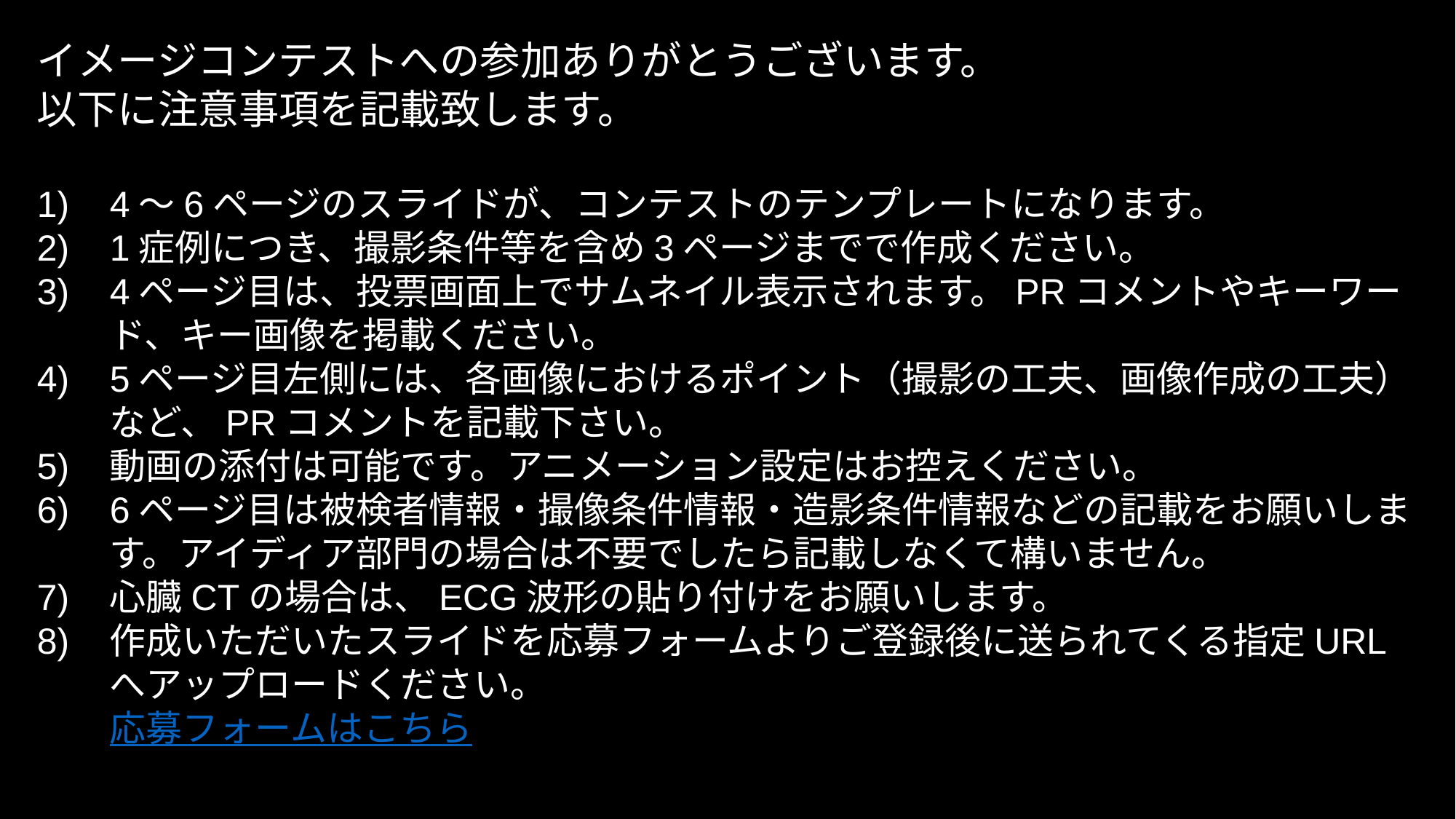

イメージコンテストへの参加ありがとうございます。
以下に注意事項を記載致します。

4～6ページのスライドが、コンテストのテンプレートになります。
1症例につき、撮影条件等を含め3ページまでで作成ください。
4ページ目は、投票画面上でサムネイル表示されます。PRコメントやキーワード、キー画像を掲載ください。
5ページ目左側には、各画像におけるポイント（撮影の工夫、画像作成の工夫）など、PRコメントを記載下さい。
動画の添付は可能です。アニメーション設定はお控えください。
6ページ目は被検者情報・撮像条件情報・造影条件情報などの記載をお願いします。アイディア部門の場合は不要でしたら記載しなくて構いません。
心臓CTの場合は、ECG波形の貼り付けをお願いします。
作成いただいたスライドを応募フォームよりご登録後に送られてくる指定URLへアップロードください。
　　応募フォームはこちら